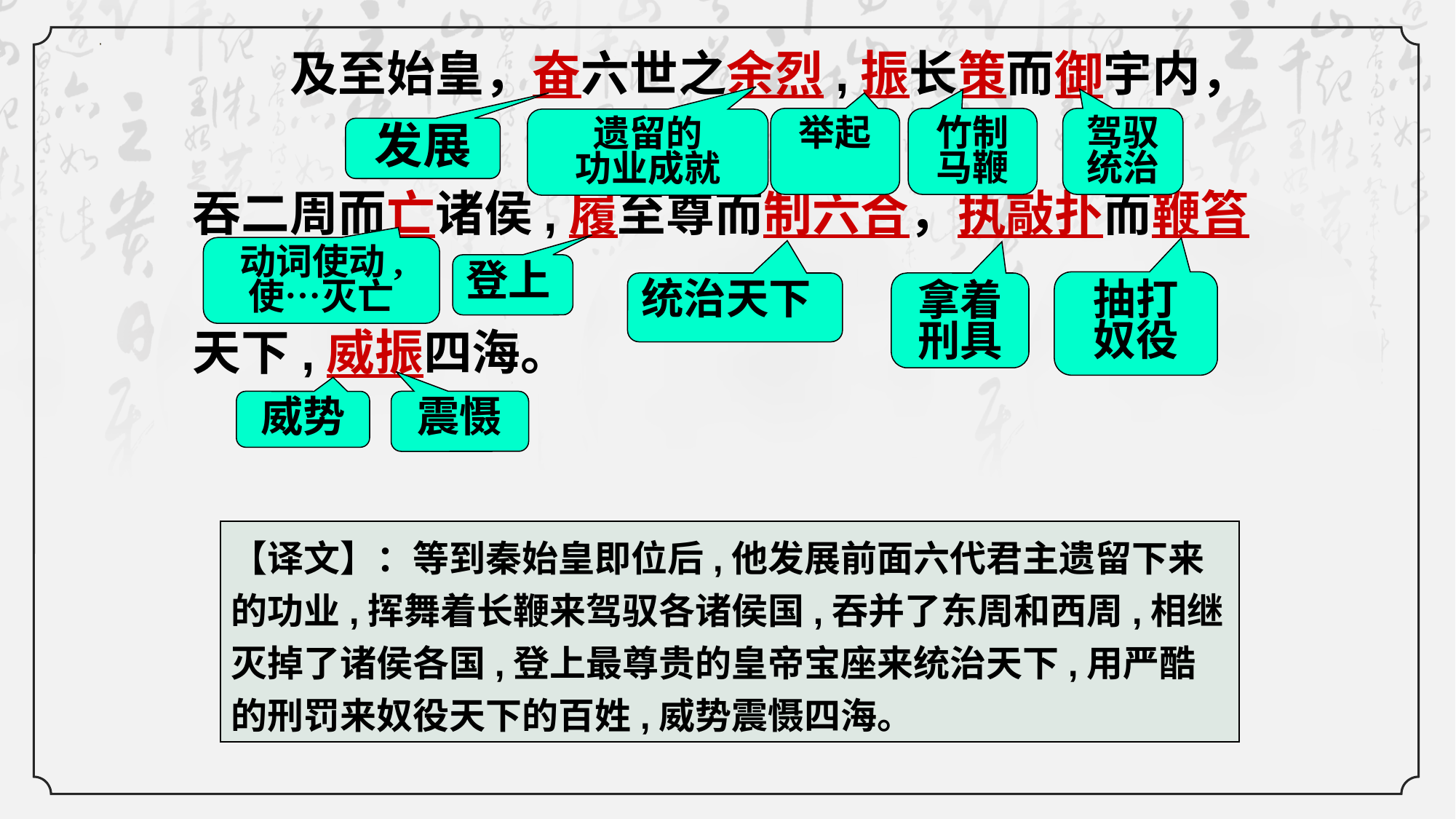

及至始皇，奋六世之余烈,振长策而御宇内，

吞二周而亡诸侯,履至尊而制六合，执敲扑而鞭笞

天下,威振四海。
举起
竹制
马鞭
驾驭统治
遗留的
功业成就
发展
动词使动,
使…灭亡
登上
抽打
奴役
统治天下
拿着刑具
威势
震慑
【译文】：等到秦始皇即位后,他发展前面六代君主遗留下来的功业,挥舞着长鞭来驾驭各诸侯国,吞并了东周和西周,相继灭掉了诸侯各国,登上最尊贵的皇帝宝座来统治天下,用严酷的刑罚来奴役天下的百姓,威势震慑四海。